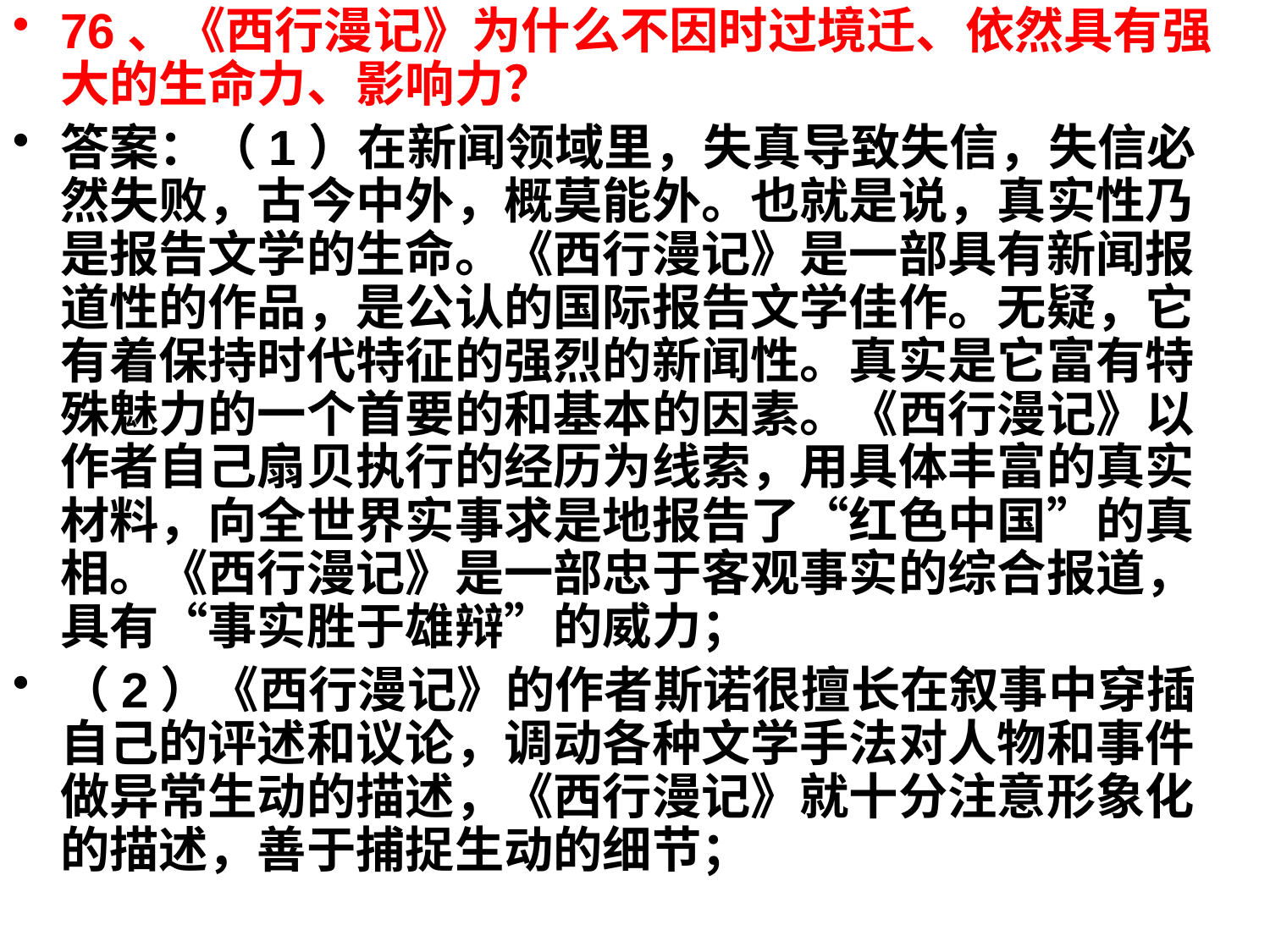

76、《西行漫记》为什么不因时过境迁、依然具有强大的生命力、影响力？
答案：（1）在新闻领域里，失真导致失信，失信必然失败，古今中外，概莫能外。也就是说，真实性乃是报告文学的生命。《西行漫记》是一部具有新闻报道性的作品，是公认的国际报告文学佳作。无疑，它有着保持时代特征的强烈的新闻性。真实是它富有特殊魅力的一个首要的和基本的因素。《西行漫记》以作者自己扇贝执行的经历为线索，用具体丰富的真实材料，向全世界实事求是地报告了“红色中国”的真相。《西行漫记》是一部忠于客观事实的综合报道，具有“事实胜于雄辩”的威力；
（2）《西行漫记》的作者斯诺很擅长在叙事中穿插自己的评述和议论，调动各种文学手法对人物和事件做异常生动的描述，《西行漫记》就十分注意形象化的描述，善于捕捉生动的细节；
#